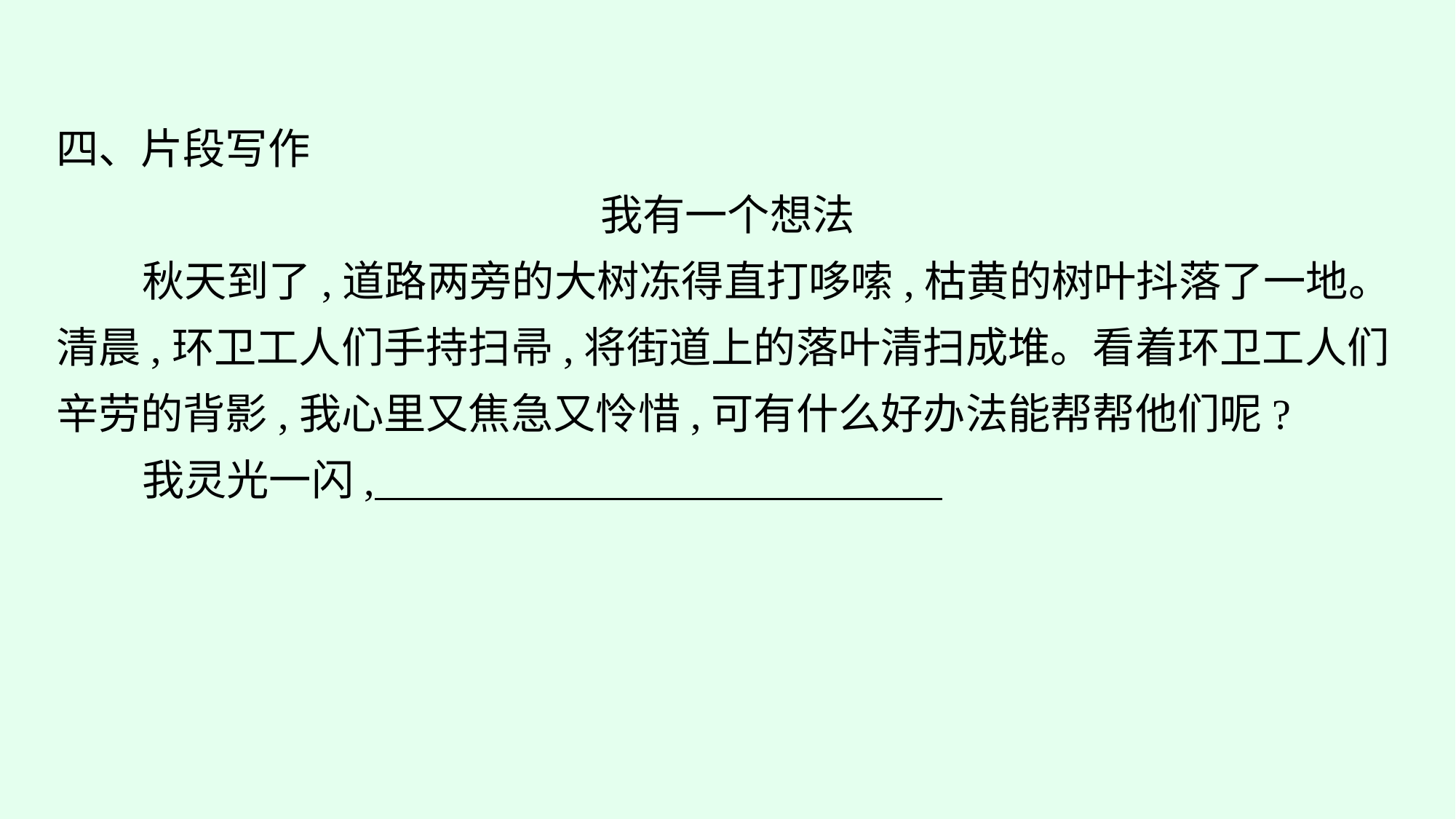

四、片段写作
我有一个想法
秋天到了,道路两旁的大树冻得直打哆嗦,枯黄的树叶抖落了一地。清晨,环卫工人们手持扫帚,将街道上的落叶清扫成堆。看着环卫工人们辛劳的背影,我心里又焦急又怜惜,可有什么好办法能帮帮他们呢?
我灵光一闪,